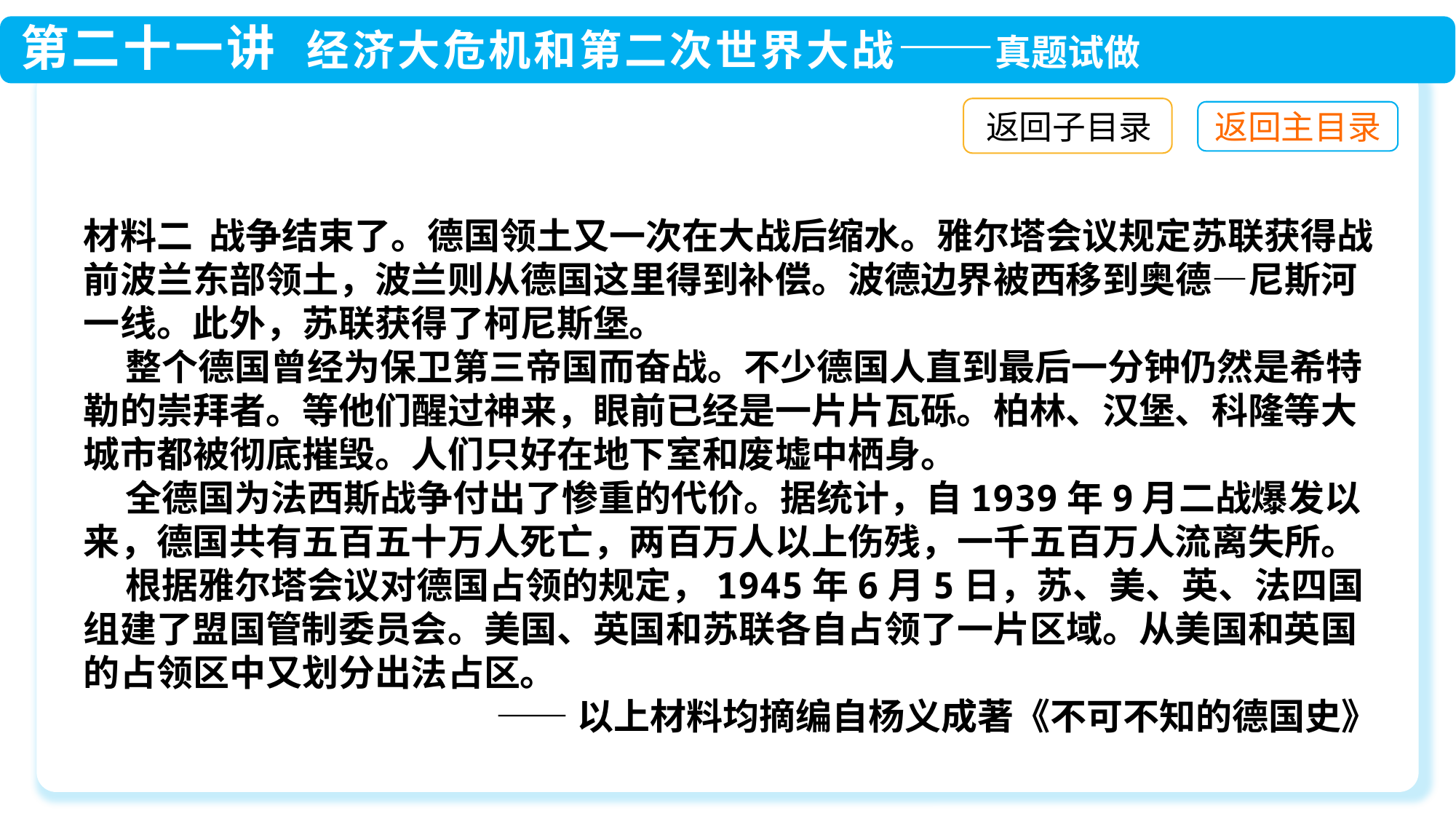

返回子目录
材料二  战争结束了。德国领土又一次在大战后缩水。雅尔塔会议规定苏联获得战前波兰东部领土，波兰则从德国这里得到补偿。波德边界被西移到奥德—尼斯河一线。此外，苏联获得了柯尼斯堡。
    整个德国曾经为保卫第三帝国而奋战。不少德国人直到最后一分钟仍然是希特勒的崇拜者。等他们醒过神来，眼前已经是一片片瓦砾。柏林、汉堡、科隆等大城市都被彻底摧毁。人们只好在地下室和废墟中栖身。
    全德国为法西斯战争付出了惨重的代价。据统计，自1939年9月二战爆发以来，德国共有五百五十万人死亡，两百万人以上伤残，一千五百万人流离失所。
    根据雅尔塔会议对德国占领的规定，1945年6月5日，苏、美、英、法四国组建了盟国管制委员会。美国、英国和苏联各自占领了一片区域。从美国和英国的占领区中又划分出法占区。
——以上材料均摘编自杨义成著《不可不知的德国史》